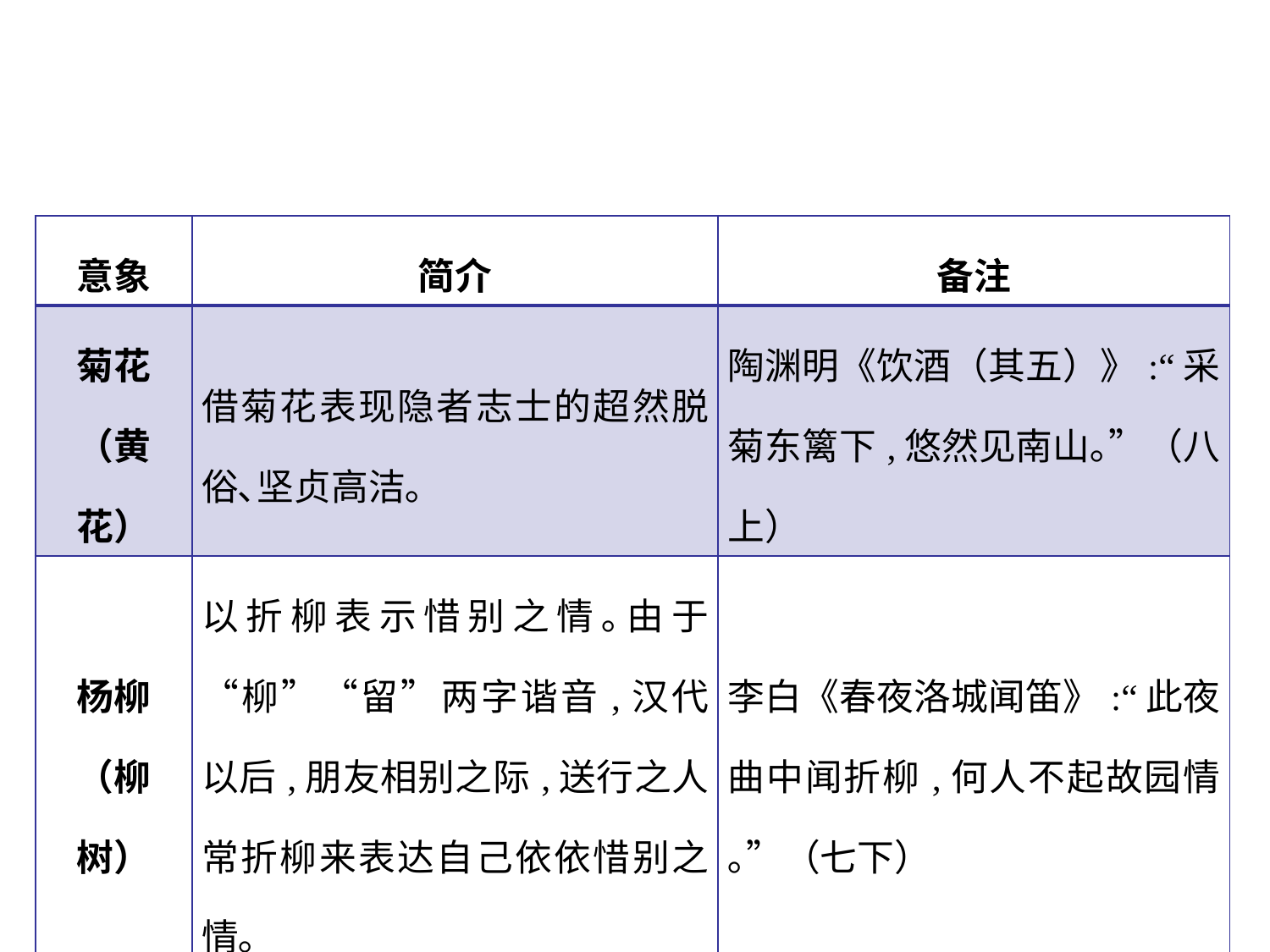

| 意象 | 简介 | 备注 |
| --- | --- | --- |
| 菊花 （黄花） | 借菊花表现隐者志士的超然脱俗､坚贞高洁｡ | 陶渊明《饮酒（其五）》:“采菊东篱下,悠然见南山｡”（八上） |
| 杨柳 （柳树） | 以折柳表示惜别之情｡由于“柳”“留”两字谐音,汉代以后,朋友相别之际,送行之人常折柳来表达自己依依惜别之情｡ | 李白《春夜洛城闻笛》:“此夜曲中闻折柳,何人不起故园情｡”（七下） |